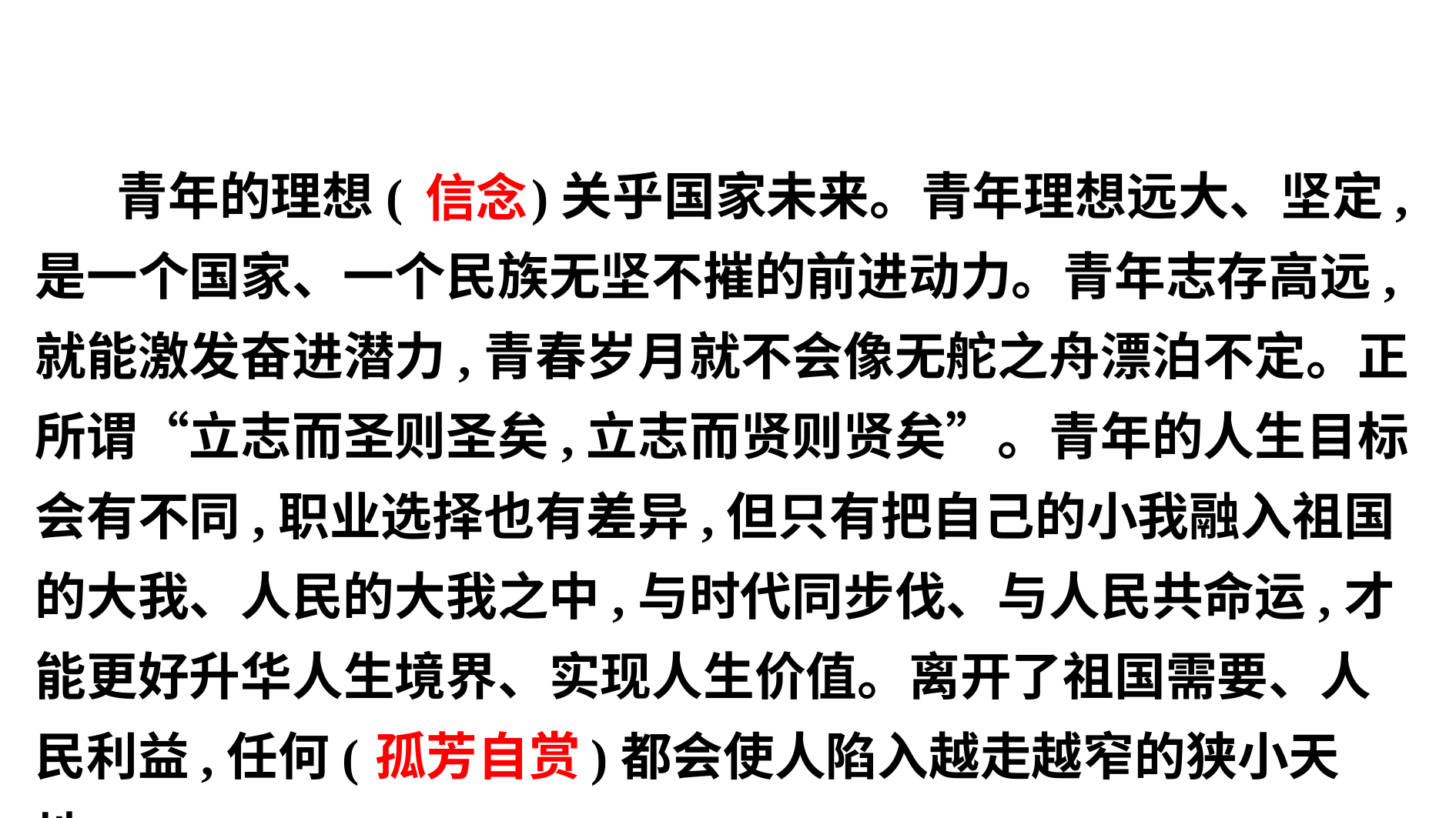

青年的理想(          )关乎国家未来。青年理想远大、坚定,是一个国家、一个民族无坚不摧的前进动力。青年志存高远,就能激发奋进潜力,青春岁月就不会像无舵之舟漂泊不定。正所谓“立志而圣则圣矣,立志而贤则贤矣”。青年的人生目标会有不同,职业选择也有差异,但只有把自己的小我融入祖国的大我、人民的大我之中,与时代同步伐、与人民共命运,才能更好升华人生境界、实现人生价值。离开了祖国需要、人民利益,任何(                  )都会使人陷入越走越窄的狭小天地。
 信念
 孤芳自赏